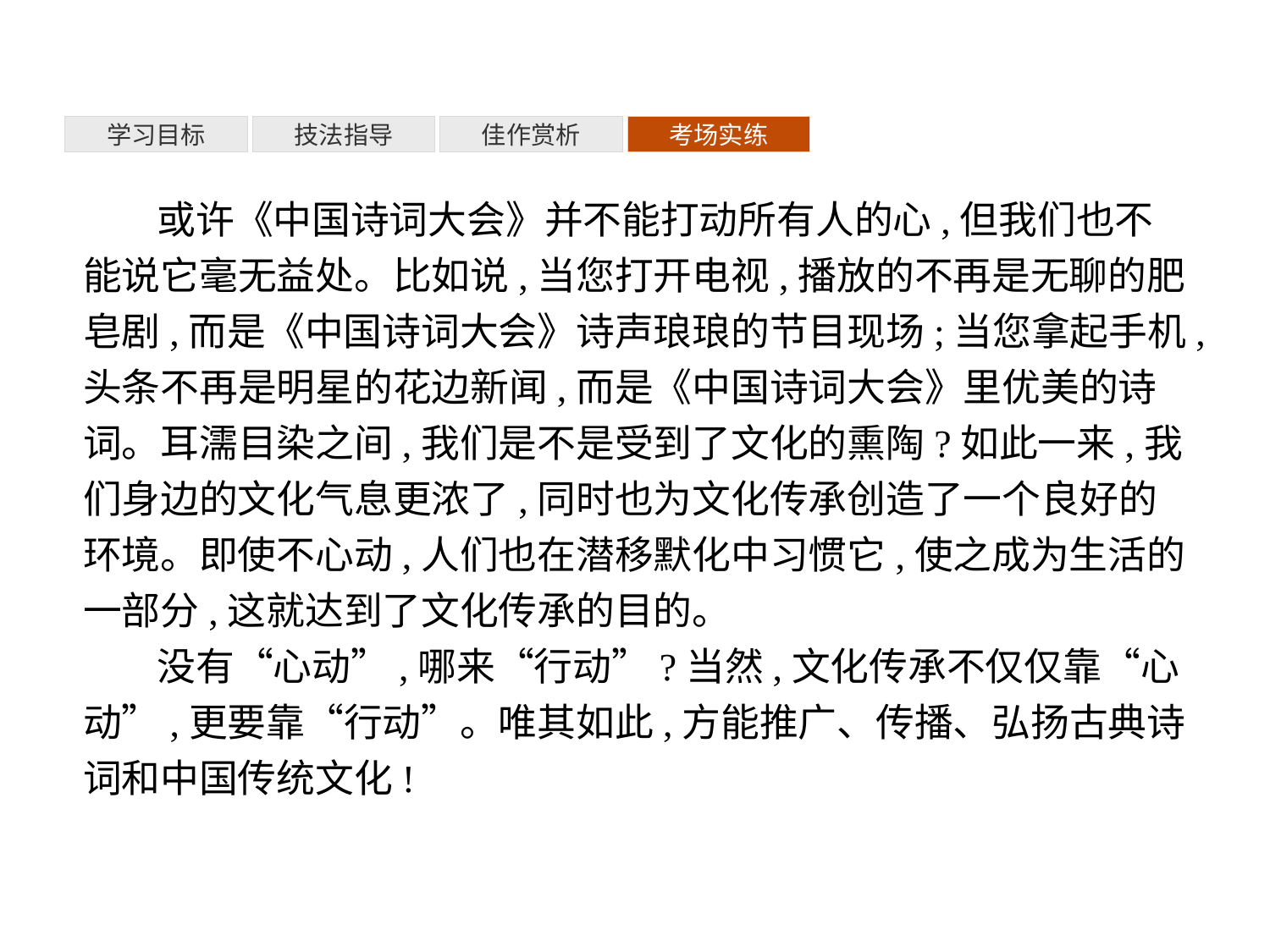

考场实练
学习目标
技法指导
佳作赏析
或许《中国诗词大会》并不能打动所有人的心,但我们也不能说它毫无益处。比如说,当您打开电视,播放的不再是无聊的肥皂剧,而是《中国诗词大会》诗声琅琅的节目现场;当您拿起手机,头条不再是明星的花边新闻,而是《中国诗词大会》里优美的诗词。耳濡目染之间,我们是不是受到了文化的熏陶?如此一来,我们身边的文化气息更浓了,同时也为文化传承创造了一个良好的环境。即使不心动,人们也在潜移默化中习惯它,使之成为生活的一部分,这就达到了文化传承的目的。
没有“心动”,哪来“行动”?当然,文化传承不仅仅靠“心动”,更要靠“行动”。唯其如此,方能推广、传播、弘扬古典诗词和中国传统文化!